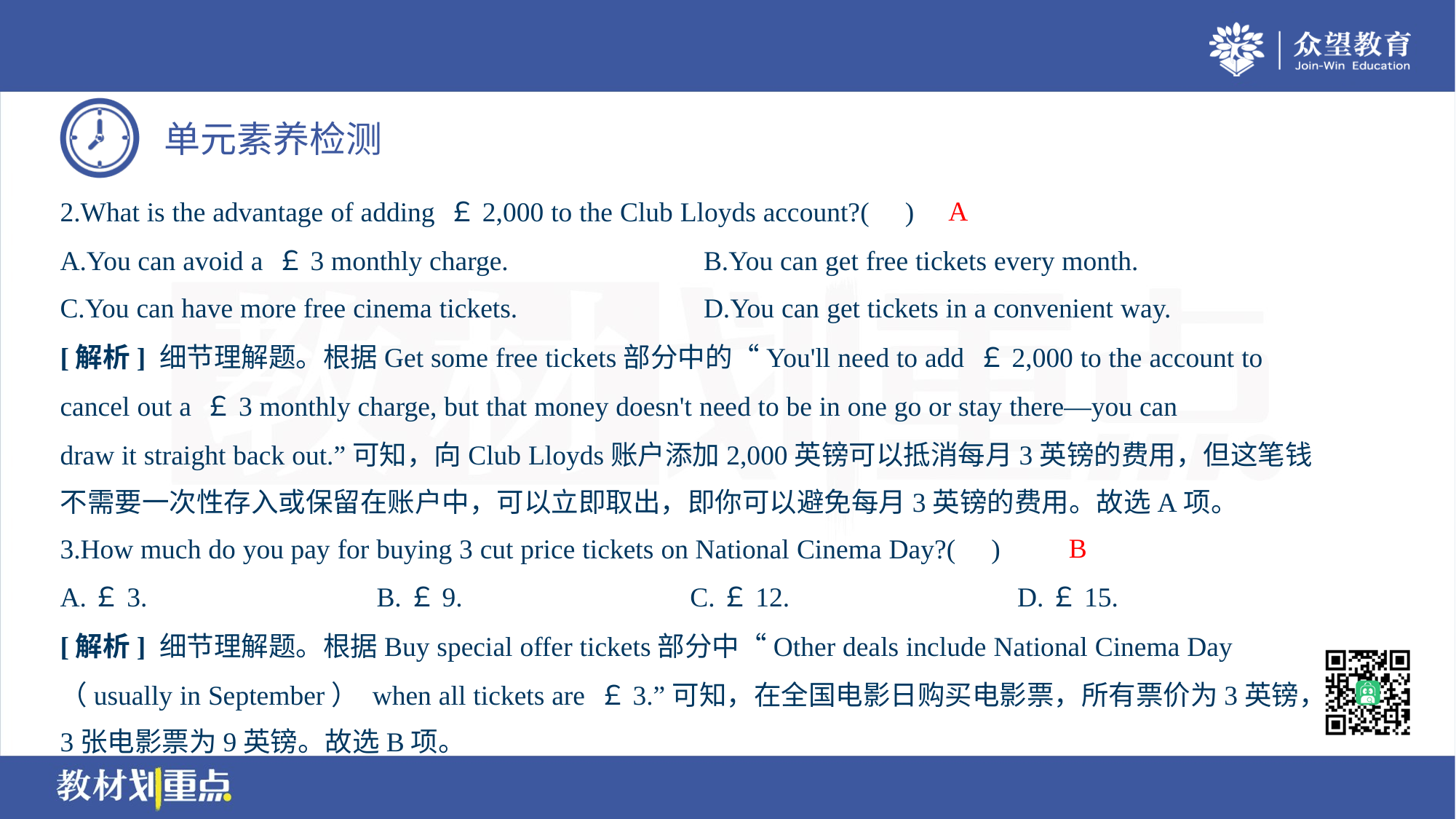

A
2.What is the advantage of adding ￡2,000 to the Club Lloyds account?(     )
A.You can avoid a ￡3 monthly charge.	B.You can get free tickets every month.
C.You can have more free cinema tickets.	D.You can get tickets in a convenient way.
[解析] 细节理解题。根据Get some free tickets部分中的“You'll need to add ￡2,000 to the account to
cancel out a ￡3 monthly charge, but that money doesn't need to be in one go or stay there—you can
draw it straight back out.”可知，向Club Lloyds账户添加2,000英镑可以抵消每月3英镑的费用，但这笔钱
不需要一次性存入或保留在账户中，可以立即取出，即你可以避免每月3英镑的费用。故选A项。
B
3.How much do you pay for buying 3 cut price tickets on National Cinema Day?(     )
A.￡3.	B.￡9.	C.￡12.	D.￡15.
[解析] 细节理解题。根据Buy special offer tickets部分中“Other deals include National Cinema Day
（usually in September） when all tickets are ￡3.”可知，在全国电影日购买电影票，所有票价为3英镑，
3张电影票为9英镑。故选B项。